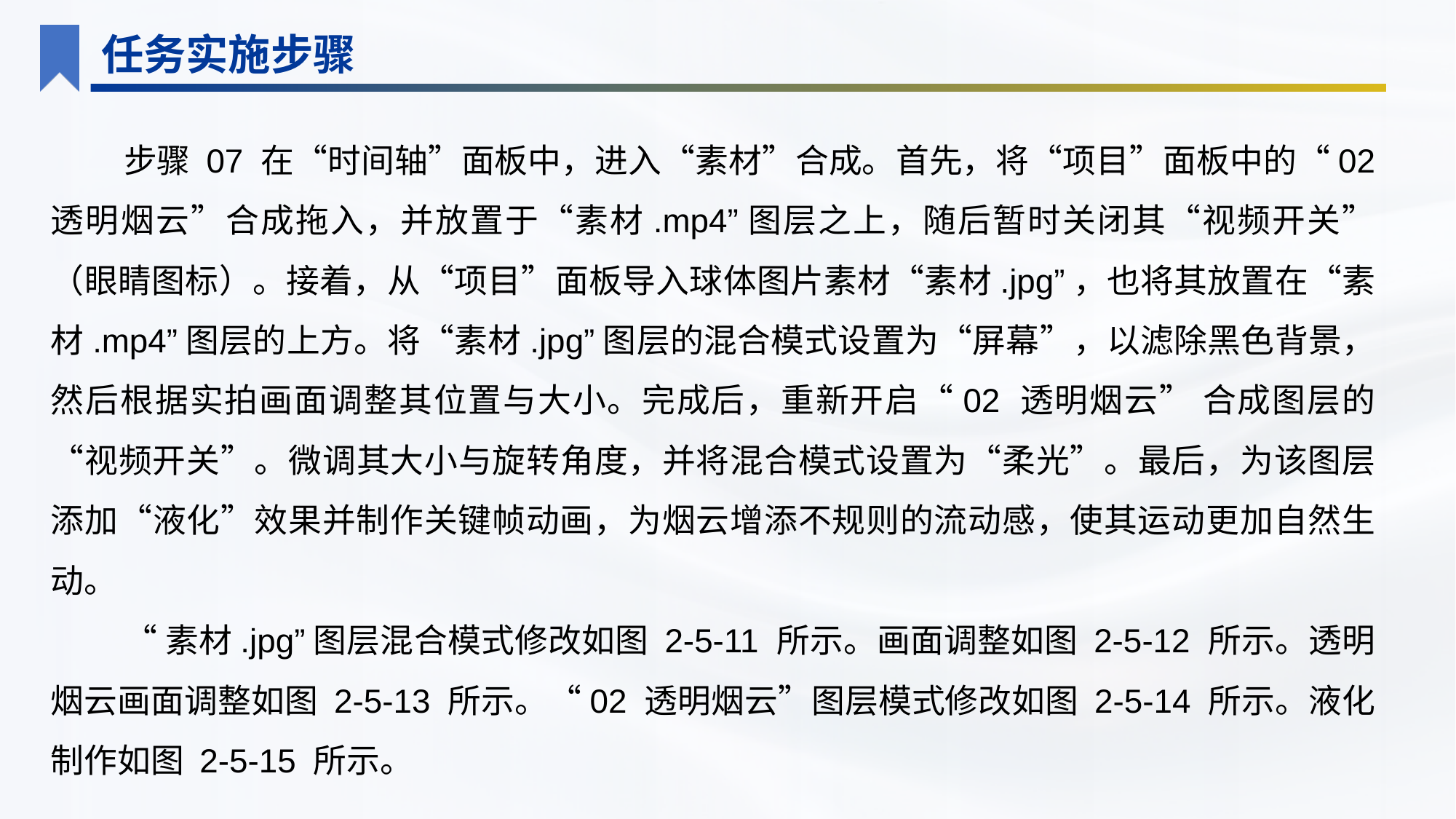

任务实施步骤
步骤 07 在“时间轴”面板中，进入“素材”合成。首先，将“项目”面板中的“02 透明烟云”合成拖入，并放置于“素材.mp4”图层之上，随后暂时关闭其“视频开关”（眼睛图标）。接着，从“项目”面板导入球体图片素材“素材.jpg”，也将其放置在“素材.mp4”图层的上方。将“素材.jpg”图层的混合模式设置为“屏幕”，以滤除黑色背景，然后根据实拍画面调整其位置与大小。完成后，重新开启“02 透明烟云” 合成图层的“视频开关”。微调其大小与旋转角度，并将混合模式设置为“柔光”。最后，为该图层添加“液化”效果并制作关键帧动画，为烟云增添不规则的流动感，使其运动更加自然生动。
“素材.jpg”图层混合模式修改如图 2-5-11 所示。画面调整如图 2-5-12 所示。透明烟云画面调整如图 2-5-13 所示。“02 透明烟云”图层模式修改如图 2-5-14 所示。液化制作如图 2-5-15 所示。